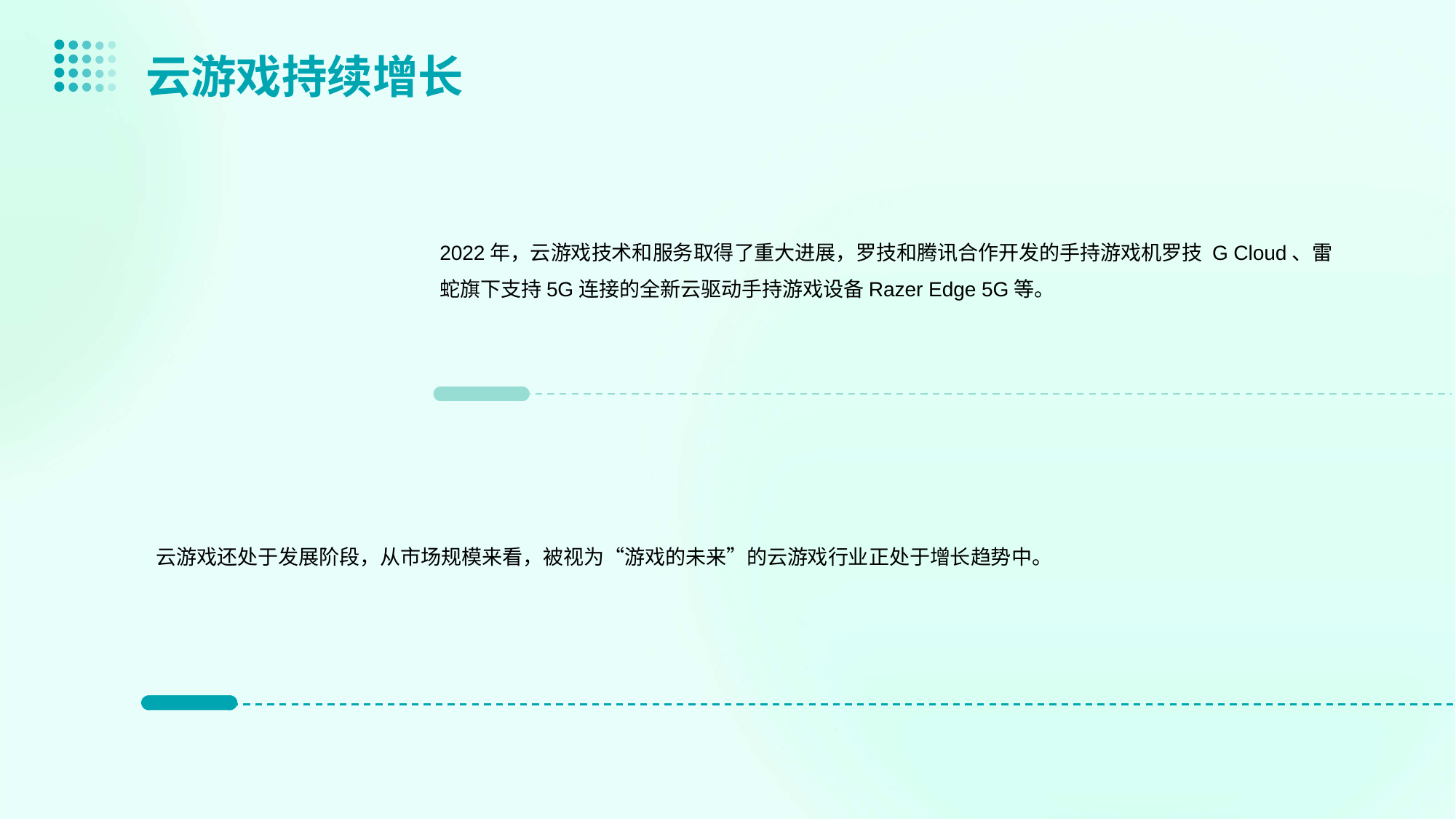

云游戏持续增长

2022年，云游戏技术和服务取得了重大进展，罗技和腾讯合作开发的手持游戏机罗技 G Cloud、雷蛇旗下支持5G连接的全新云驱动手持游戏设备Razer Edge 5G等。

云游戏还处于发展阶段，从市场规模来看，被视为“游戏的未来”的云游戏行业正处于增长趋势中。